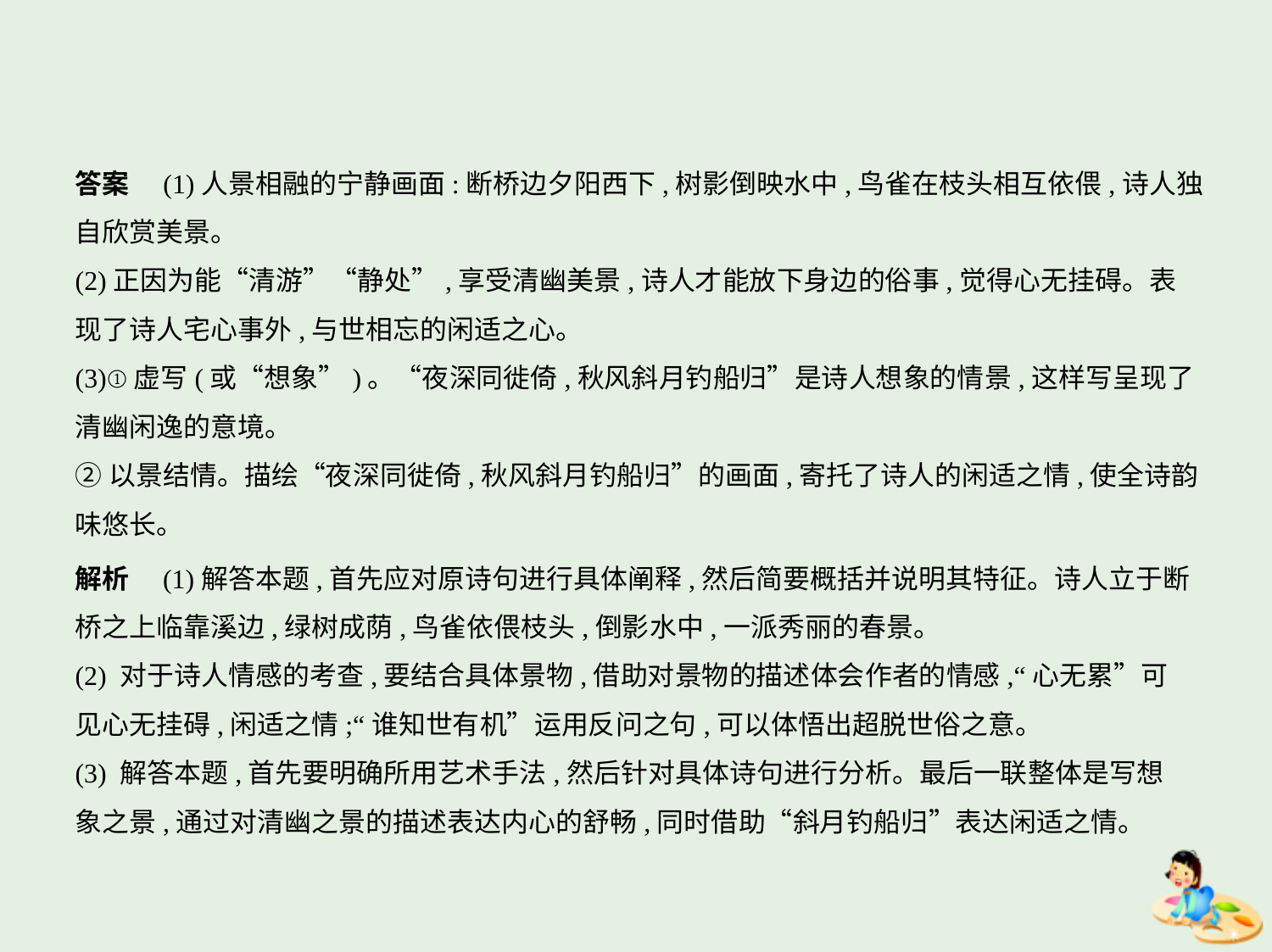

答案　(1)人景相融的宁静画面:断桥边夕阳西下,树影倒映水中,鸟雀在枝头相互依偎,诗人独
自欣赏美景。
(2)正因为能“清游”“静处”,享受清幽美景,诗人才能放下身边的俗事,觉得心无挂碍。表
现了诗人宅心事外,与世相忘的闲适之心。
(3)①虚写(或“想象”)。“夜深同徙倚,秋风斜月钓船归”是诗人想象的情景,这样写呈现了
清幽闲逸的意境。
②以景结情。描绘“夜深同徙倚,秋风斜月钓船归”的画面,寄托了诗人的闲适之情,使全诗韵
味悠长。
解析　(1)解答本题,首先应对原诗句进行具体阐释,然后简要概括并说明其特征。诗人立于断
桥之上临靠溪边,绿树成荫,鸟雀依偎枝头,倒影水中,一派秀丽的春景。
(2) 对于诗人情感的考查,要结合具体景物,借助对景物的描述体会作者的情感,“心无累”可
见心无挂碍,闲适之情;“谁知世有机”运用反问之句,可以体悟出超脱世俗之意。
(3) 解答本题,首先要明确所用艺术手法,然后针对具体诗句进行分析。最后一联整体是写想
象之景,通过对清幽之景的描述表达内心的舒畅,同时借助“斜月钓船归”表达闲适之情。